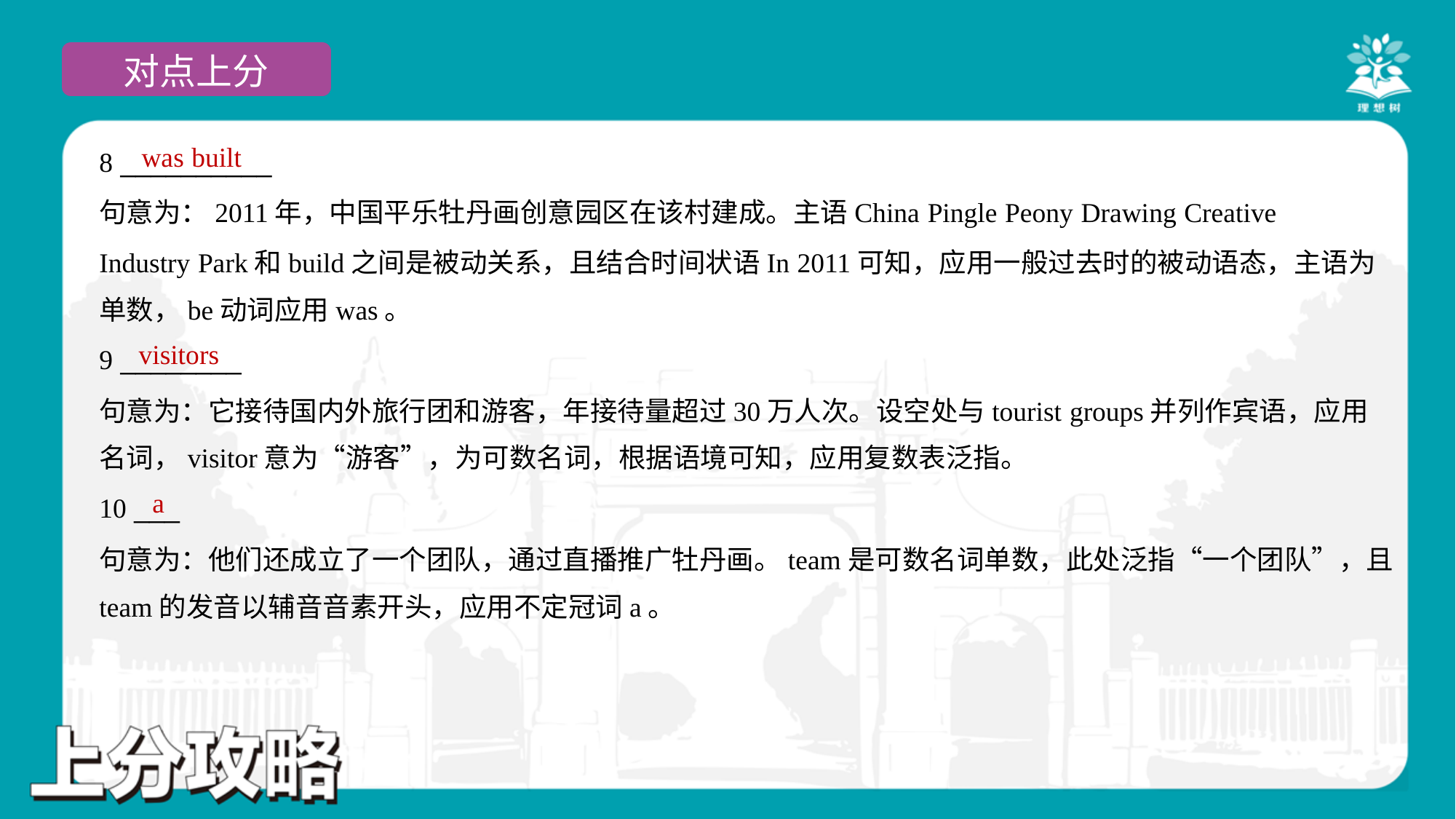

was built
8 __________
句意为：2011年，中国平乐牡丹画创意园区在该村建成。主语China Pingle Peony Drawing Creative
Industry Park和build之间是被动关系，且结合时间状语In 2011可知，应用一般过去时的被动语态，主语为
单数，be动词应用was。
visitors
9 ________
句意为：它接待国内外旅行团和游客，年接待量超过30万人次。设空处与tourist groups并列作宾语，应用
名词，visitor意为“游客”，为可数名词，根据语境可知，应用复数表泛指。
a
10 ___
句意为：他们还成立了一个团队，通过直播推广牡丹画。team是可数名词单数，此处泛指“一个团队”，且
team的发音以辅音音素开头，应用不定冠词a。